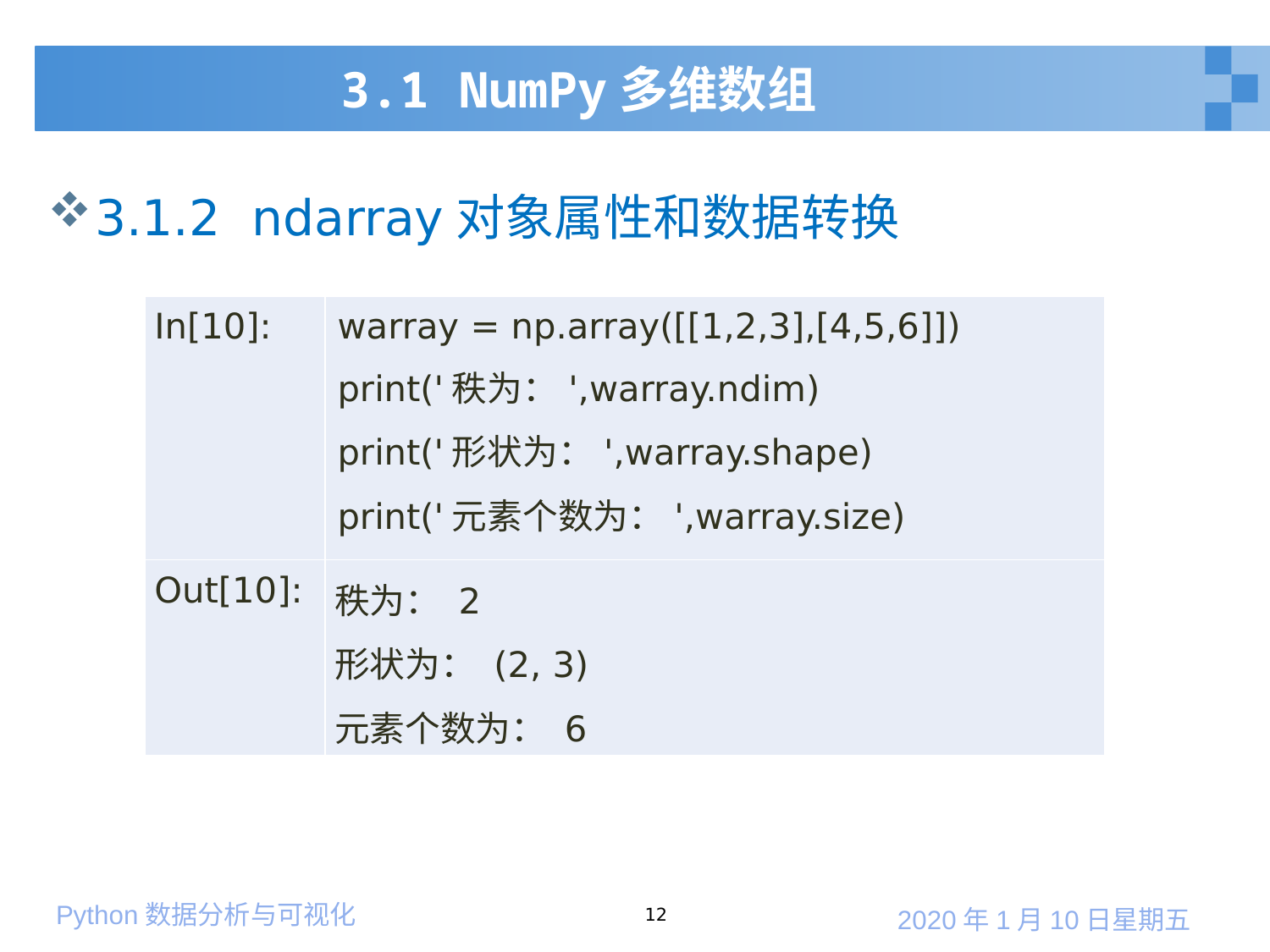

# 3.1 NumPy多维数组
3.1.2  ndarray对象属性和数据转换
| In[10]: | warray = np.array([[1,2,3],[4,5,6]]) print('秩为：',warray.ndim) print('形状为：',warray.shape) print('元素个数为：',warray.size) |
| --- | --- |
| Out[10]: | 秩为： 2 形状为： (2, 3) 元素个数为： 6 |
12
2020年1月10日星期五